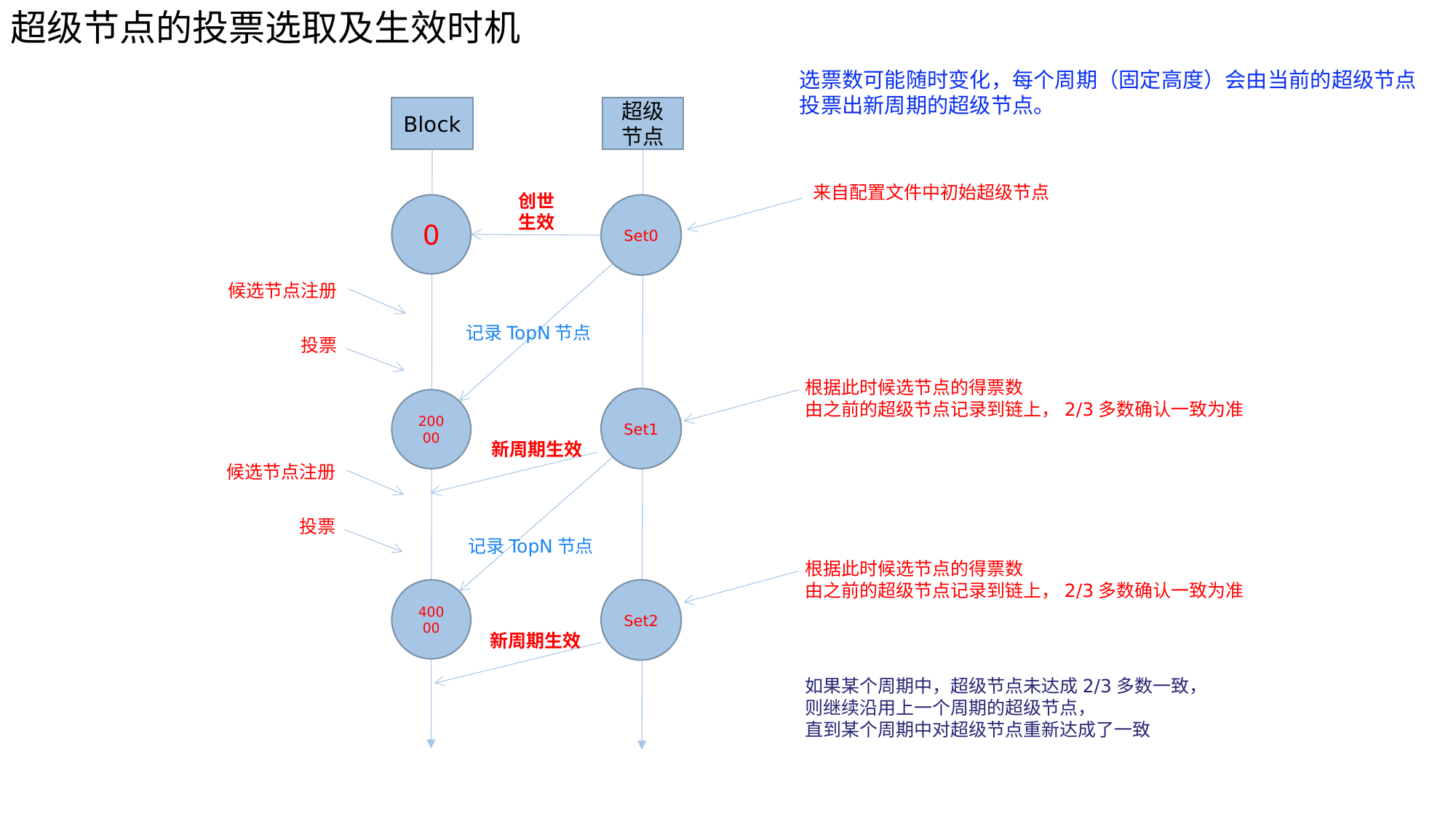

超级节点的投票选取及生效时机
选票数可能随时变化，每个周期（固定高度）会由当前的超级节点投票出新周期的超级节点。
Block
超级节点
来自配置文件中初始超级节点
创世
生效
0
Set0
候选节点注册
记录TopN节点
投票
根据此时候选节点的得票数
由之前的超级节点记录到链上，2/3多数确认一致为准
Set1
20000
新周期生效
候选节点注册
投票
记录TopN节点
根据此时候选节点的得票数
由之前的超级节点记录到链上，2/3多数确认一致为准
40000
Set2
新周期生效
如果某个周期中，超级节点未达成2/3多数一致，
则继续沿用上一个周期的超级节点，
直到某个周期中对超级节点重新达成了一致